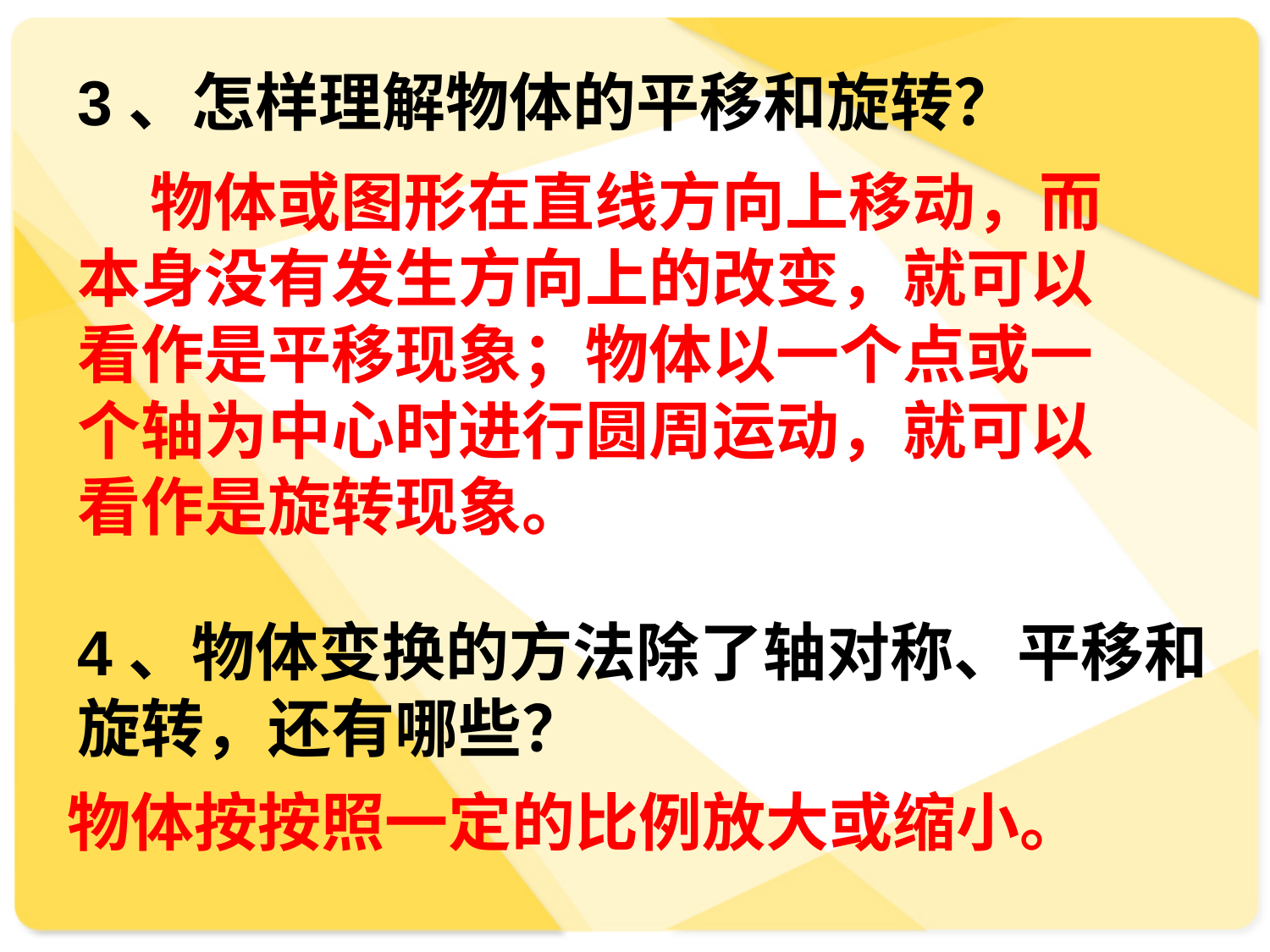

3、怎样理解物体的平移和旋转？
    物体或图形在直线方向上移动，而本身没有发生方向上的改变，就可以看作是平移现象；物体以一个点或一个轴为中心时进行圆周运动，就可以看作是旋转现象。
4、物体变换的方法除了轴对称、平移和旋转，还有哪些？
物体按按照一定的比例放大或缩小。